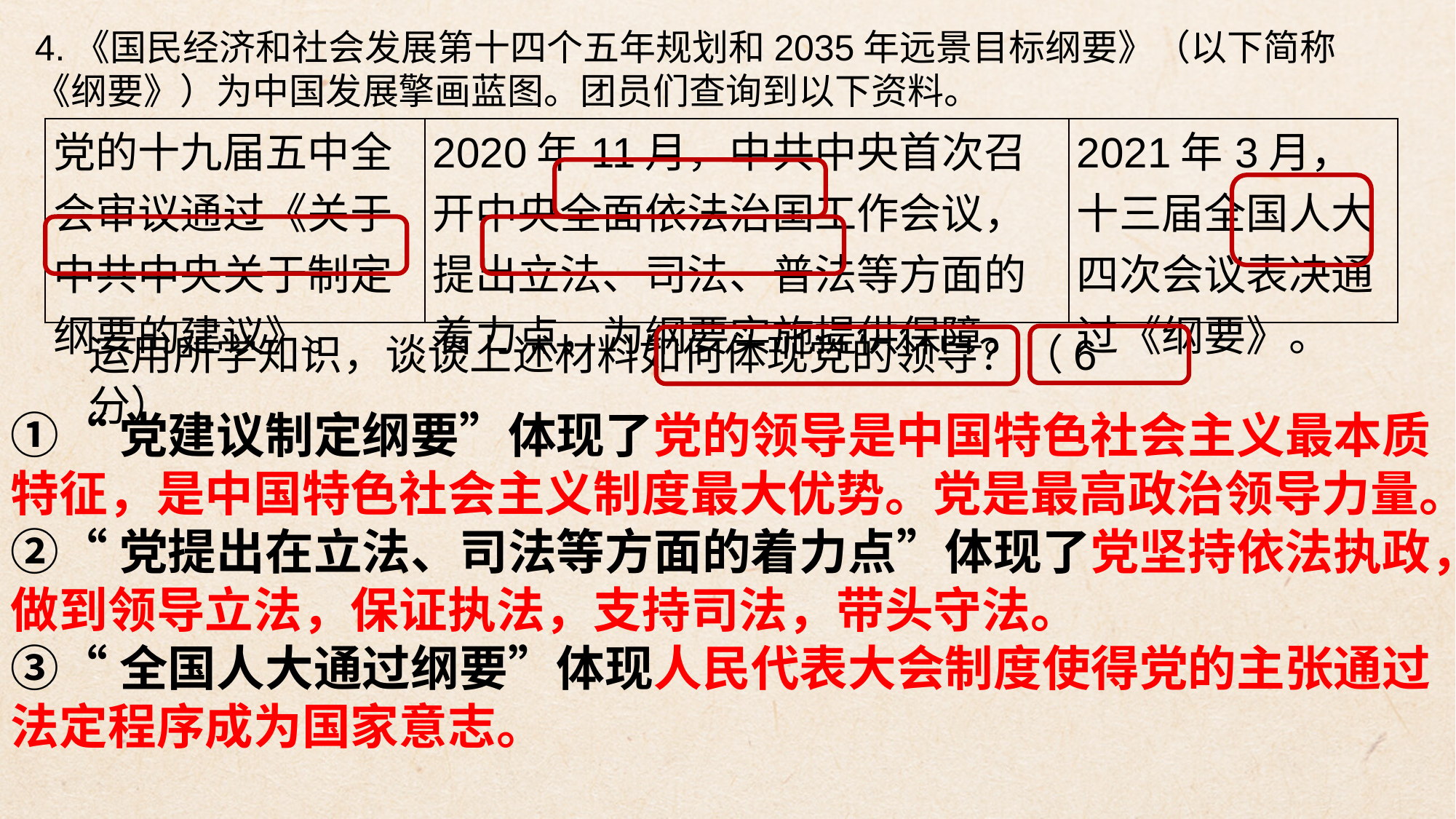

4.《国民经济和社会发展第十四个五年规划和2035年远景目标纲要》（以下简称《纲要》）为中国发展擎画蓝图。团员们查询到以下资料。
| 党的十九届五中全会审议通过《关于中共中央关于制定纲要的建议》。 | 2020年11月，中共中央首次召开中央全面依法治国工作会议，提出立法、司法、普法等方面的着力点，为纲要实施提供保障。 | 2021年3月，十三届全国人大四次会议表决通过《纲要》。 |
| --- | --- | --- |

运用所学知识，谈谈上述材料如何体现党的领导？（6分）

①“党建议制定纲要”体现了党的领导是中国特色社会主义最本质特征，是中国特色社会主义制度最大优势。党是最高政治领导力量。
②“党提出在立法、司法等方面的着力点”体现了党坚持依法执政，做到领导立法，保证执法，支持司法，带头守法。
③“全国人大通过纲要”体现人民代表大会制度使得党的主张通过法定程序成为国家意志。